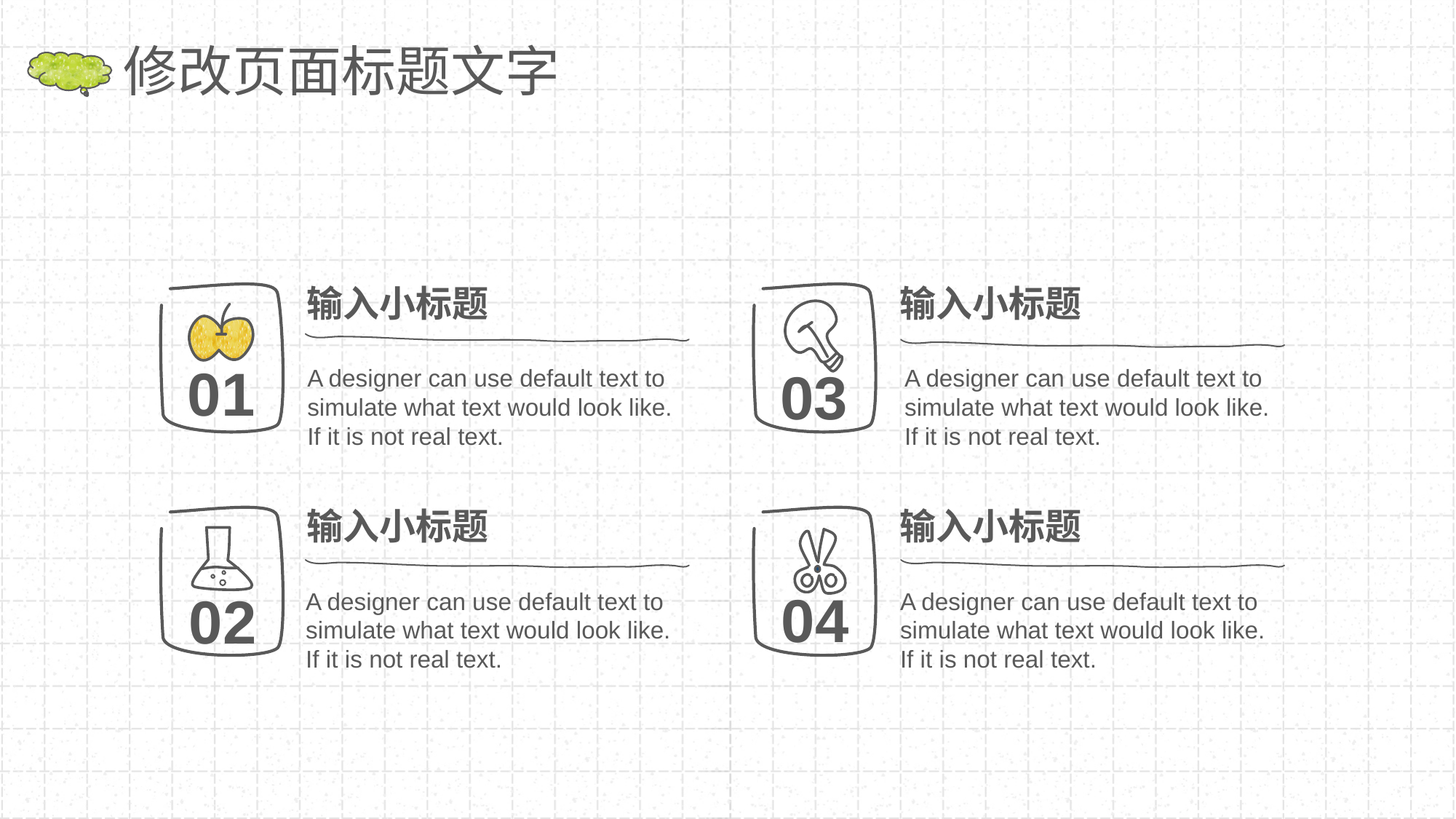

修改页面标题文字
输入小标题
输入小标题

01

03

A designer can use default text to simulate what text would look like. If it is not real text.
A designer can use default text to simulate what text would look like. If it is not real text.
输入小标题
输入小标题

02

04

A designer can use default text to simulate what text would look like. If it is not real text.
A designer can use default text to simulate what text would look like. If it is not real text.